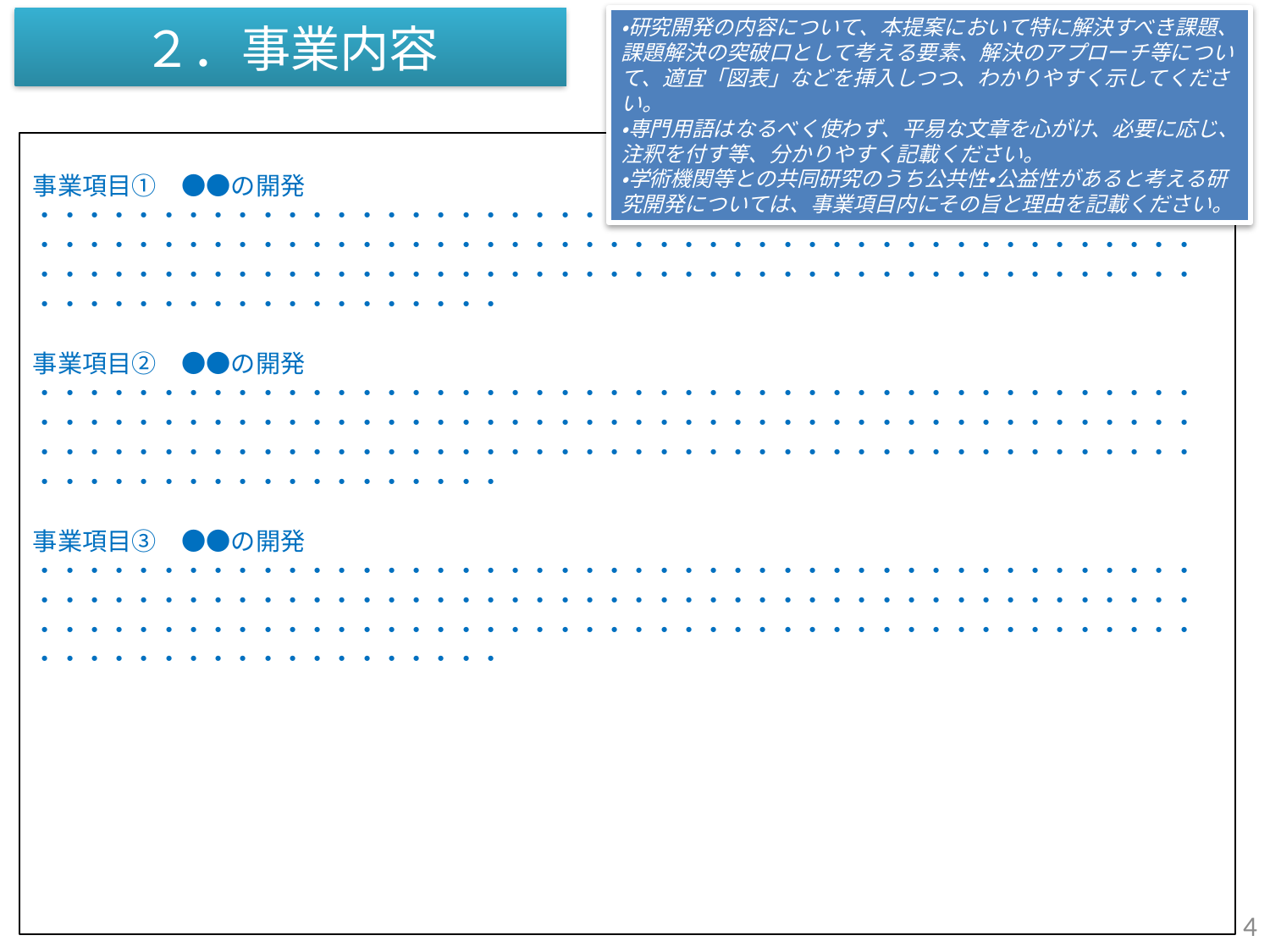

・研究開発の内容について、本提案において特に解決すべき課題、課題解決の突破口として考える要素、解決のアプローチ等について、適宜「図表」などを挿入しつつ、わかりやすく示してください。
・専門用語はなるべく使わず、平易な文章を心がけ、必要に応じ、注釈を付す等、分かりやすく記載ください。
・学術機関等との共同研究のうち公共性・公益性があると考える研究開発については、事業項目内にその旨と理由を記載ください。
２．事業内容

事業項目①　●●の開発
・・・・・・・・・・・・・・・・・・・・・・・・・・・・・・・・・・・・・・・・・・・・・・・・・・・・・・・・・・・・・・・・・・・・・・・・・・・・・・・・・・・・・・・・・・・・・・・・・・・・・・・・・・・・・・・・・・・・・・・・・・・・・・・・・・・・・・・・・・・・・・・・・・・・・・・・・・・・・・・・

事業項目②　●●の開発
・・・・・・・・・・・・・・・・・・・・・・・・・・・・・・・・・・・・・・・・・・・・・・・・・・・・・・・・・・・・・・・・・・・・・・・・・・・・・・・・・・・・・・・・・・・・・・・・・・・・・・・・・・・・・・・・・・・・・・・・・・・・・・・・・・・・・・・・・・・・・・・・・・・・・・・・・・・・・・・・

事業項目③　●●の開発
・・・・・・・・・・・・・・・・・・・・・・・・・・・・・・・・・・・・・・・・・・・・・・・・・・・・・・・・・・・・・・・・・・・・・・・・・・・・・・・・・・・・・・・・・・・・・・・・・・・・・・・・・・・・・・・・・・・・・・・・・・・・・・・・・・・・・・・・・・・・・・・・・・・・・・・・・・・・・・・・

4